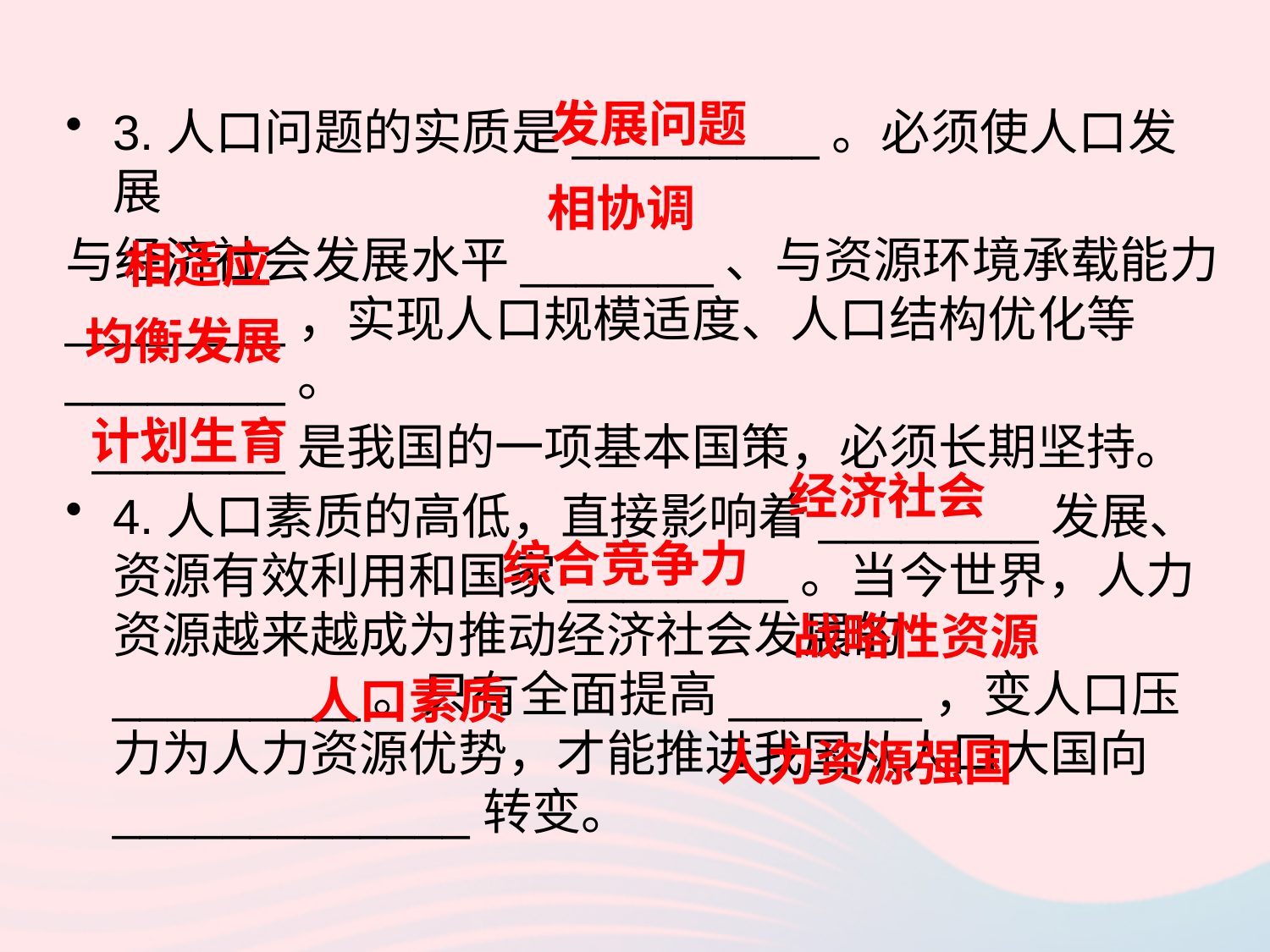

发展问题
3.人口问题的实质是_________。必须使人口发展
与经济社会发展水平_______、与资源环境承载能力________，实现人口规模适度、人口结构优化等________。
  _______是我国的一项基本国策，必须长期坚持。
4.人口素质的高低，直接影响着________发展、资源有效利用和国家________。当今世界，人力资源越来越成为推动经济社会发展的_________。只有全面提高_______，变人口压力为人力资源优势，才能推进我国从人口大国向_____________转变。
相协调
相适应
均衡发展
计划生育
经济社会
综合竞争力
战略性资源
人口素质
人力资源强国